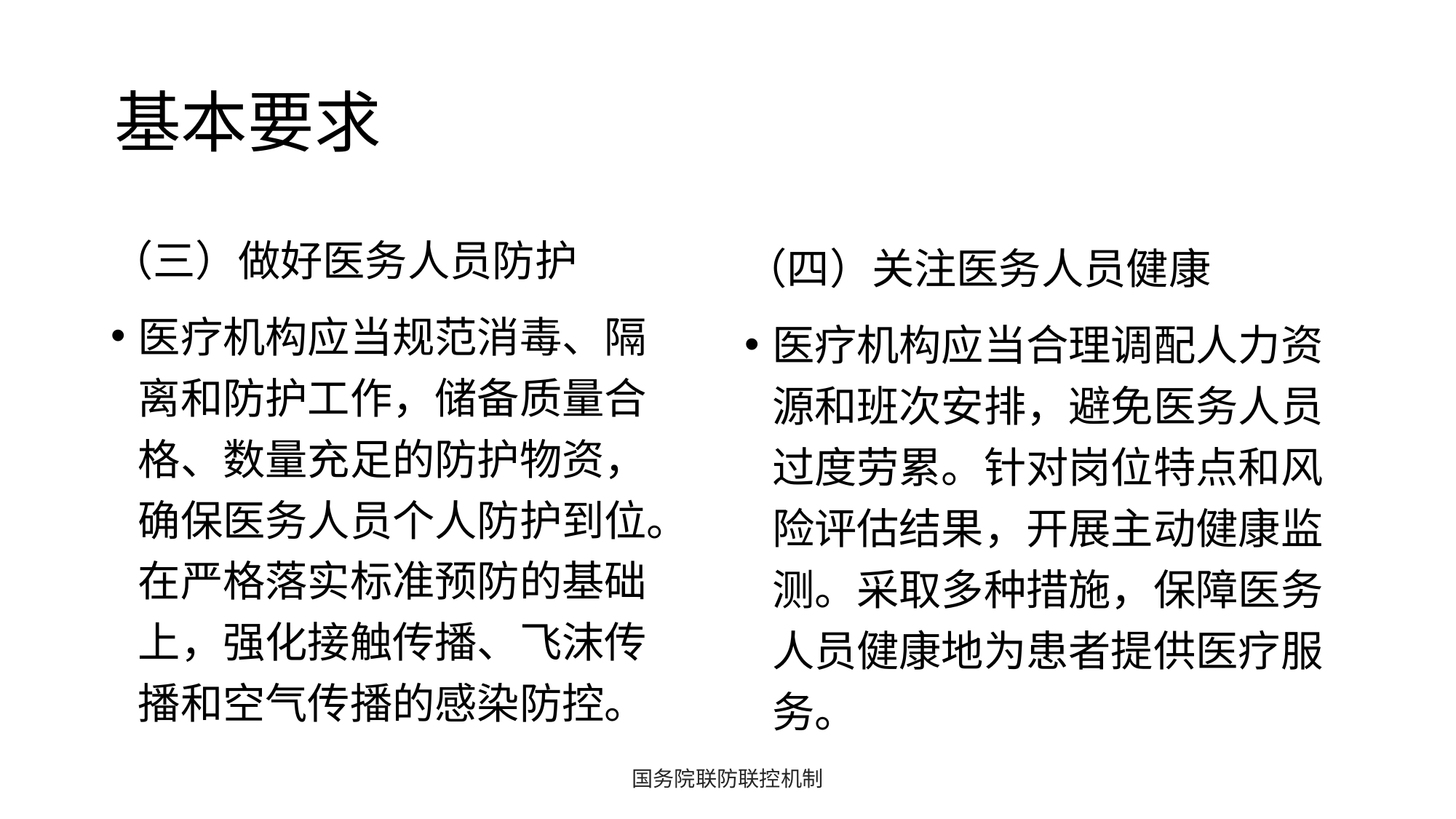

# 基本要求
（三）做好医务人员防护
医疗机构应当规范消毒、隔离和防护工作，储备质量合格、数量充足的防护物资，确保医务人员个人防护到位。在严格落实标准预防的基础上，强化接触传播、飞沫传播和空气传播的感染防控。

（四）关注医务人员健康
医疗机构应当合理调配人力资源和班次安排，避免医务人员过度劳累。针对岗位特点和风险评估结果，开展主动健康监测。采取多种措施，保障医务人员健康地为患者提供医疗服务。

国务院联防联控机制
5